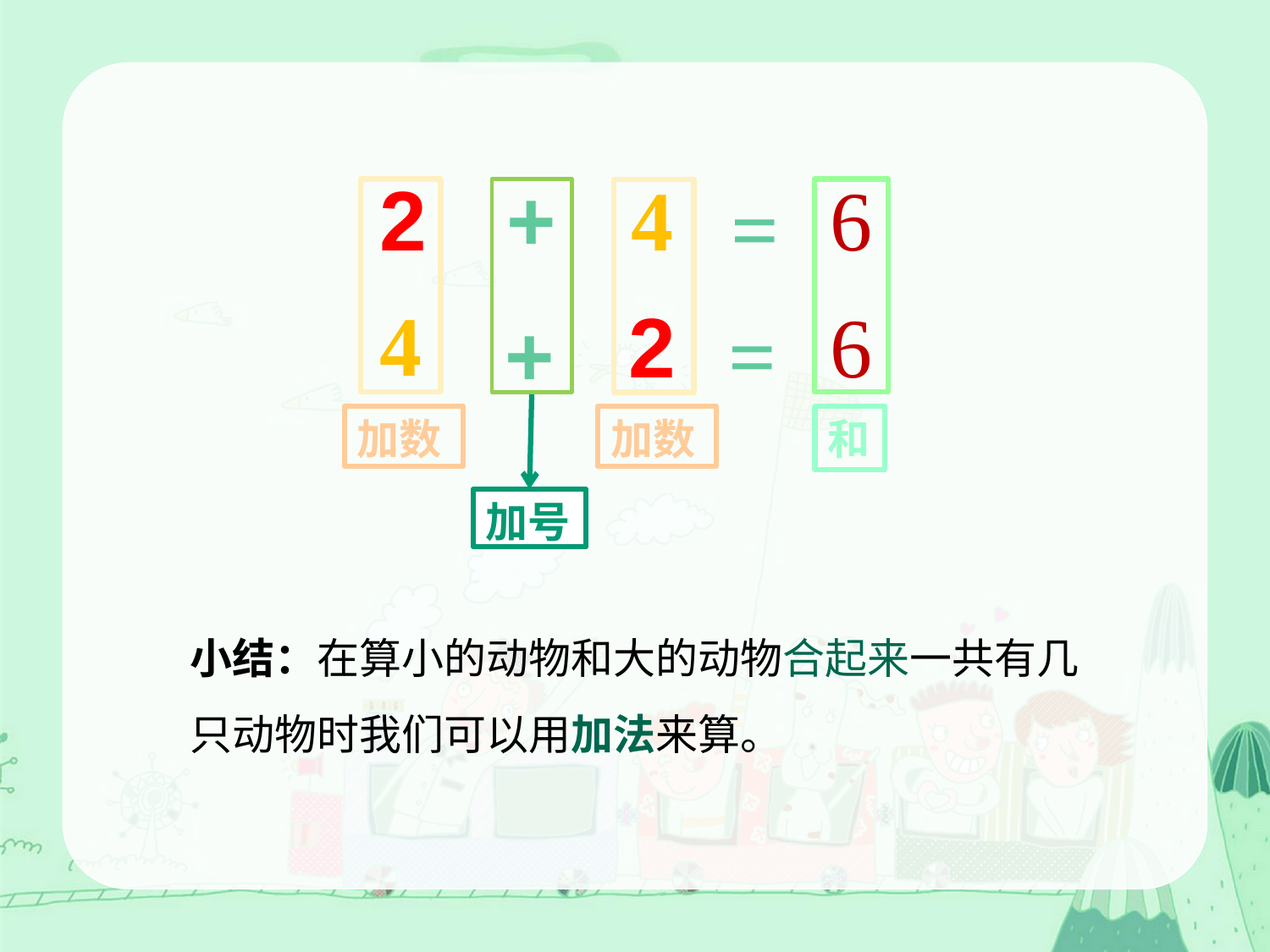

2
+
4
6
=

加数

加数

4
2
6
+
=
和
加号
小结：在算小的动物和大的动物合起来一共有几只动物时我们可以用加法来算。